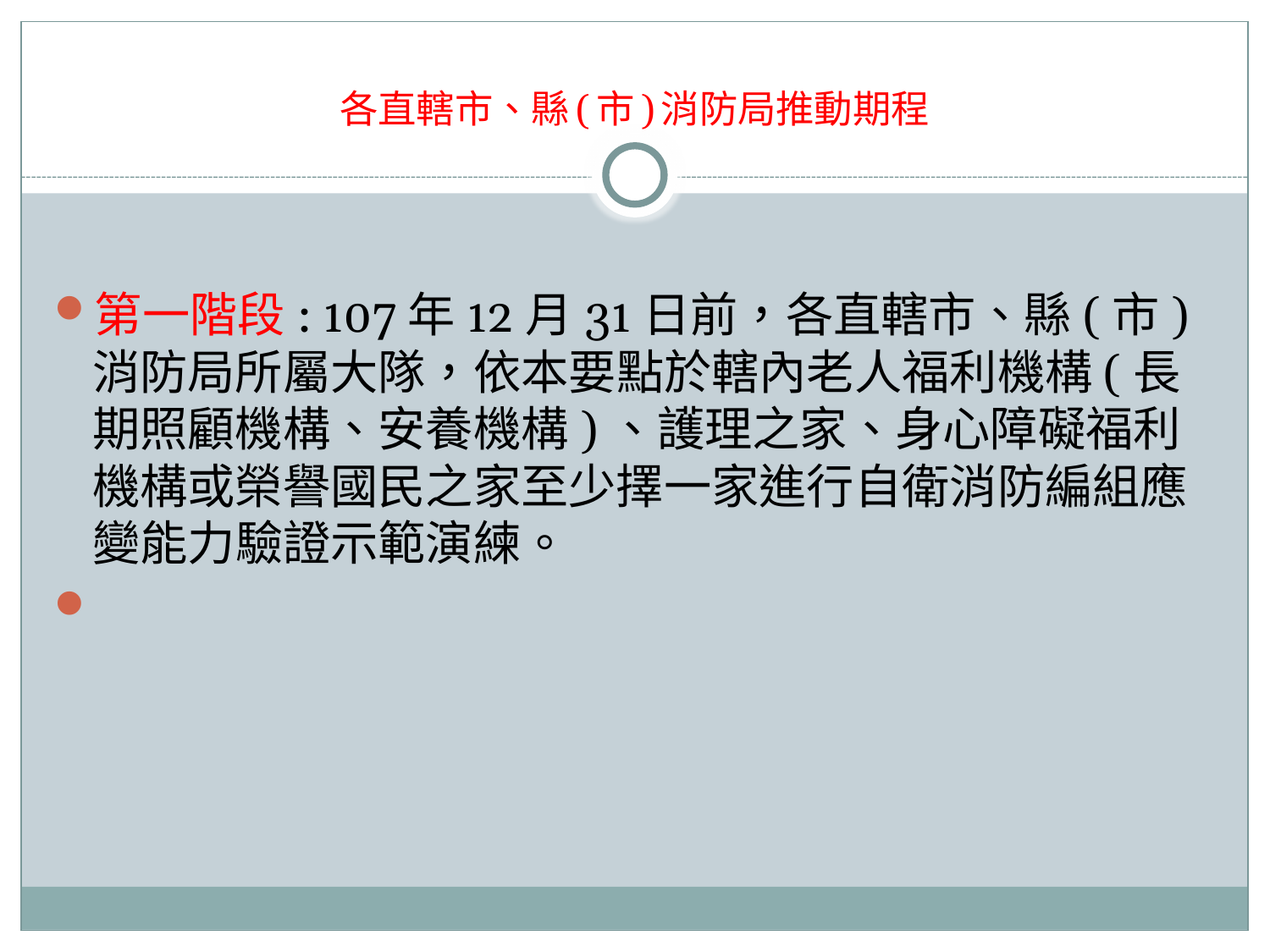

# 各直轄市、縣(市)消防局推動期程

第一階段: 107年12月31日前，各直轄市、縣(市)消防局所屬大隊，依本要點於轄內老人福利機構(長期照顧機構、安養機構)、護理之家、身心障礙福利機構或榮譽國民之家至少擇一家進行自衛消防編組應變能力驗證示範演練。